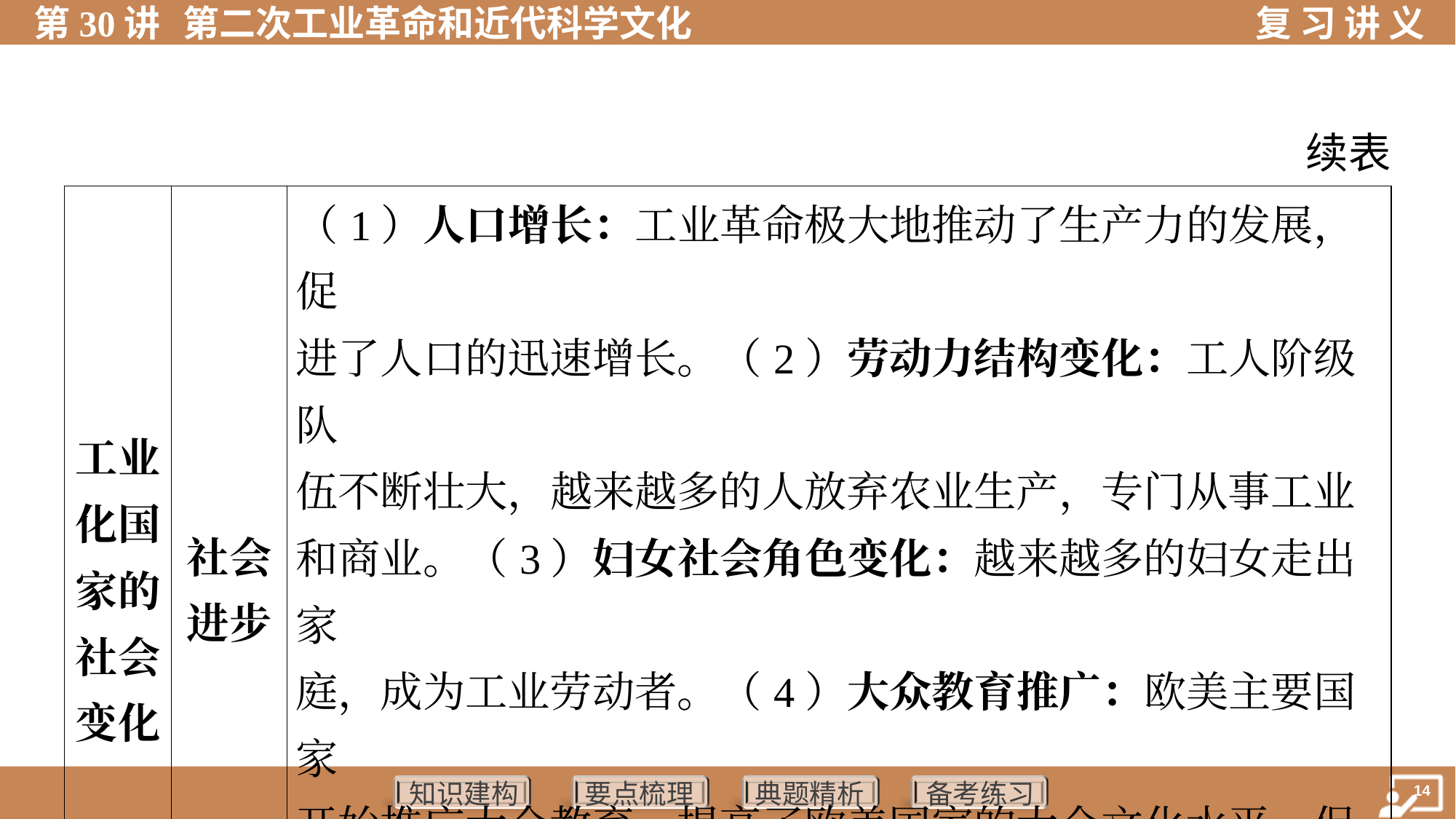

续表
| 工业 化国 家的 社会 变化 | 社会 进步 | （1）人口增长：工业革命极大地推动了生产力的发展，促 进了人口的迅速增长。（2）劳动力结构变化：工人阶级队 伍不断壮大，越来越多的人放弃农业生产，专门从事工业 和商业。（3）妇女社会角色变化：越来越多的妇女走出家 庭，成为工业劳动者。（4）大众教育推广：欧美主要国家 开始推广大众教育，提高了欧美国家的大众文化水平，促 进了社会发展。（5）城市化加快：农村人口不断流向城 市，城市规模越来越大，人们的生活方式发生变化 |  |  |  |  |  |  |  |
| --- | --- | --- | --- | --- | --- | --- | --- | --- | --- |